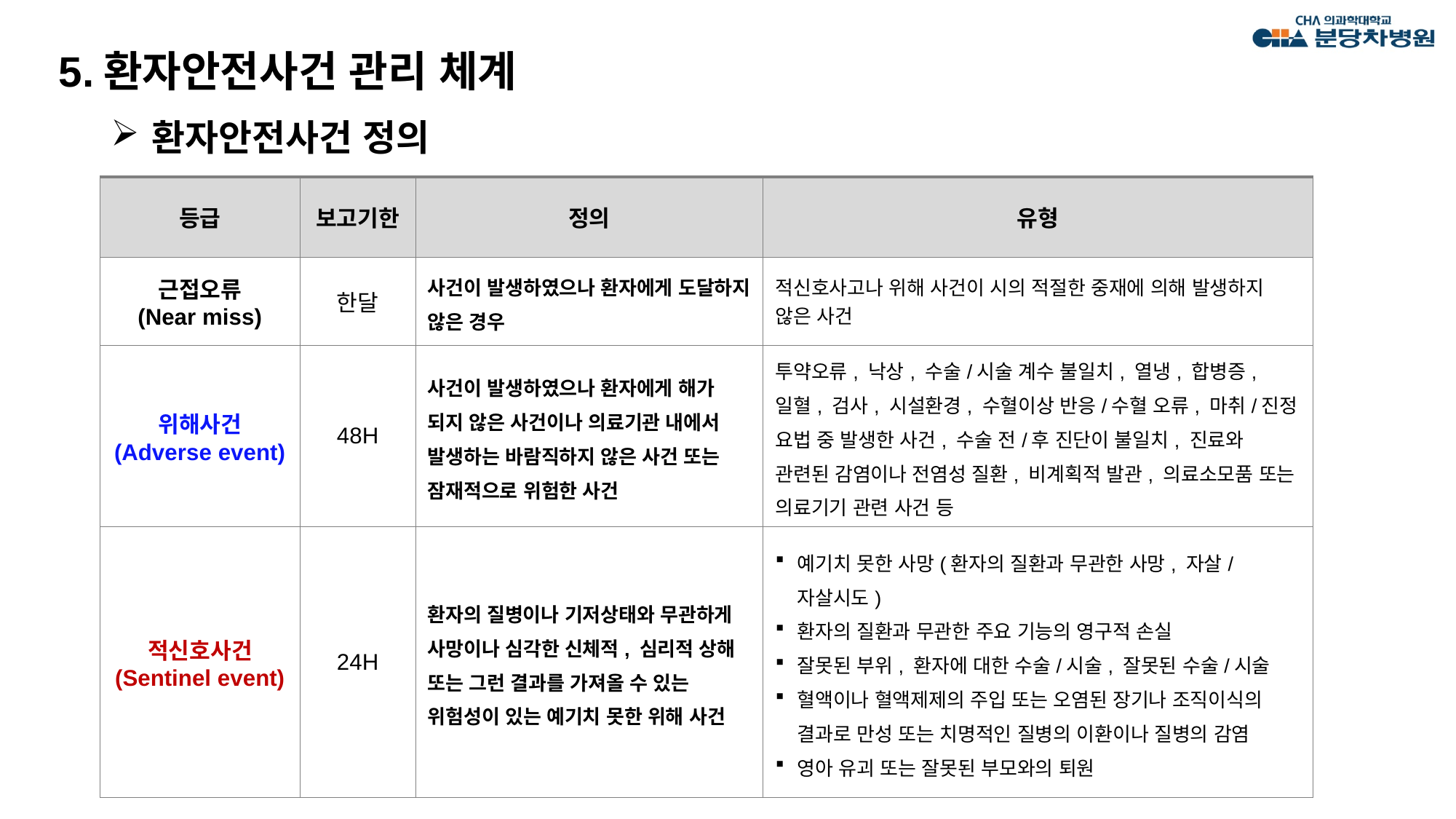

5.환자안전사건 관리 체계
# 환자안전사건 정의
| 등급 | 보고기한 | 정의 | 유형 |
| --- | --- | --- | --- |
| 근접오류 (Near miss) | 한달 | 사건이 발생하였으나 환자에게 도달하지 않은 경우 | 적신호사고나 위해 사건이 시의 적절한 중재에 의해 발생하지 않은 사건 |
| 위해사건 (Adverse event) | 48H | 사건이 발생하였으나 환자에게 해가 되지 않은 사건이나 의료기관 내에서 발생하는 바람직하지 않은 사건 또는 잠재적으로 위험한 사건 | 투약오류, 낙상, 수술/시술 계수 불일치, 열냉, 합병증, 일혈, 검사, 시설환경, 수혈이상 반응/수혈 오류, 마취/진정 요법 중 발생한 사건, 수술 전/후 진단이 불일치, 진료와 관련된 감염이나 전염성 질환, 비계획적 발관, 의료소모품 또는 의료기기 관련 사건 등 |
| 적신호사건 (Sentinel event) | 24H | 환자의 질병이나 기저상태와 무관하게 사망이나 심각한 신체적, 심리적 상해 또는 그런 결과를 가져올 수 있는 위험성이 있는 예기치 못한 위해 사건 | 예기치 못한 사망(환자의 질환과 무관한 사망, 자살/자살시도) 환자의 질환과 무관한 주요 기능의 영구적 손실 잘못된 부위, 환자에 대한 수술/시술, 잘못된 수술/시술 혈액이나 혈액제제의 주입 또는 오염된 장기나 조직이식의 결과로 만성 또는 치명적인 질병의 이환이나 질병의 감염 영아 유괴 또는 잘못된 부모와의 퇴원 |